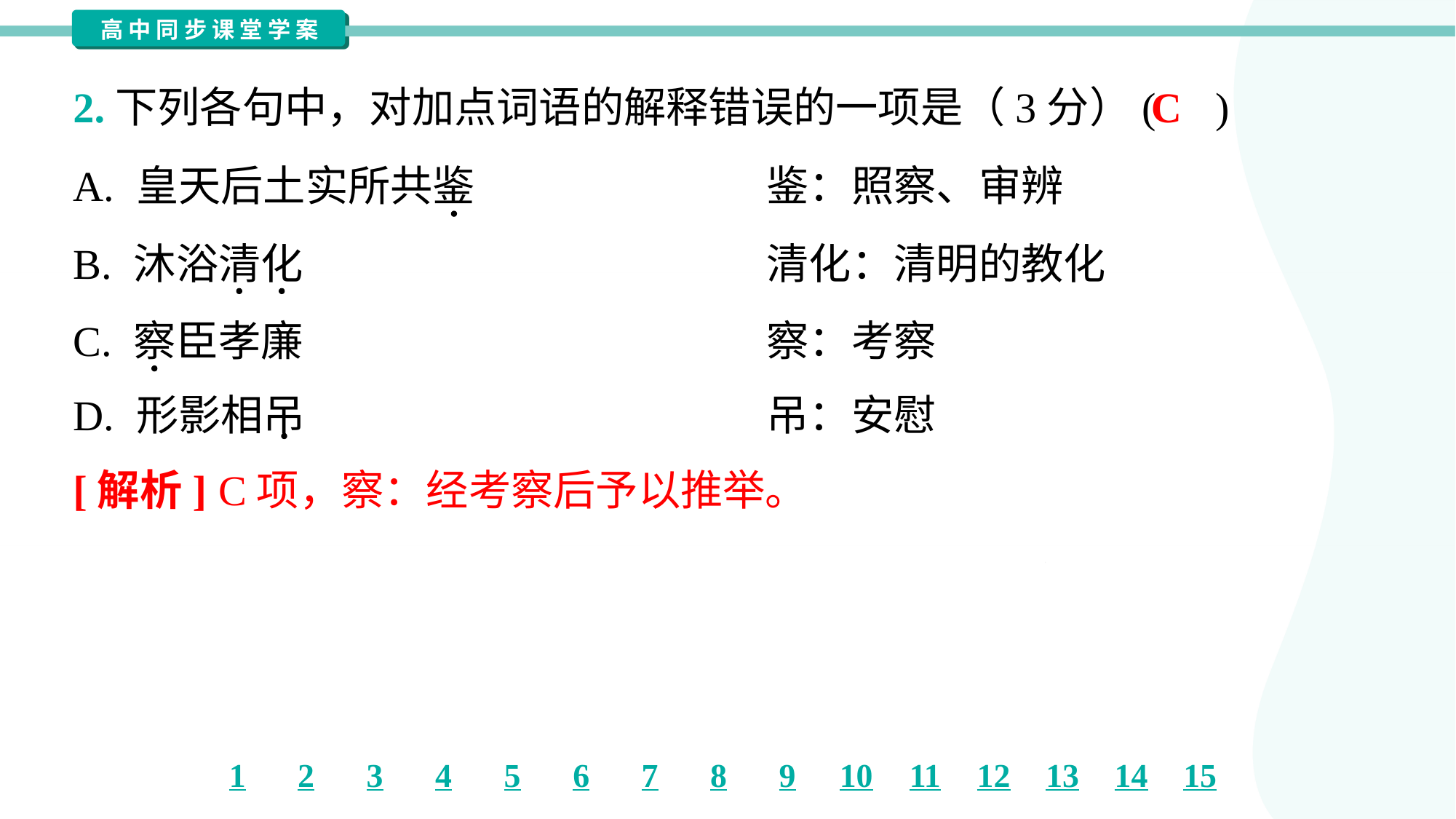

C
2.下列各句中，对加点词语的解释错误的一项是（3分）(     )
A. 皇天后土实所共鉴	鉴：照察、审辨
B. 沐浴清化	清化：清明的教化
C. 察臣孝廉	察：考察
D. 形影相吊	吊：安慰

[解析] C项，察：经考察后予以推举。